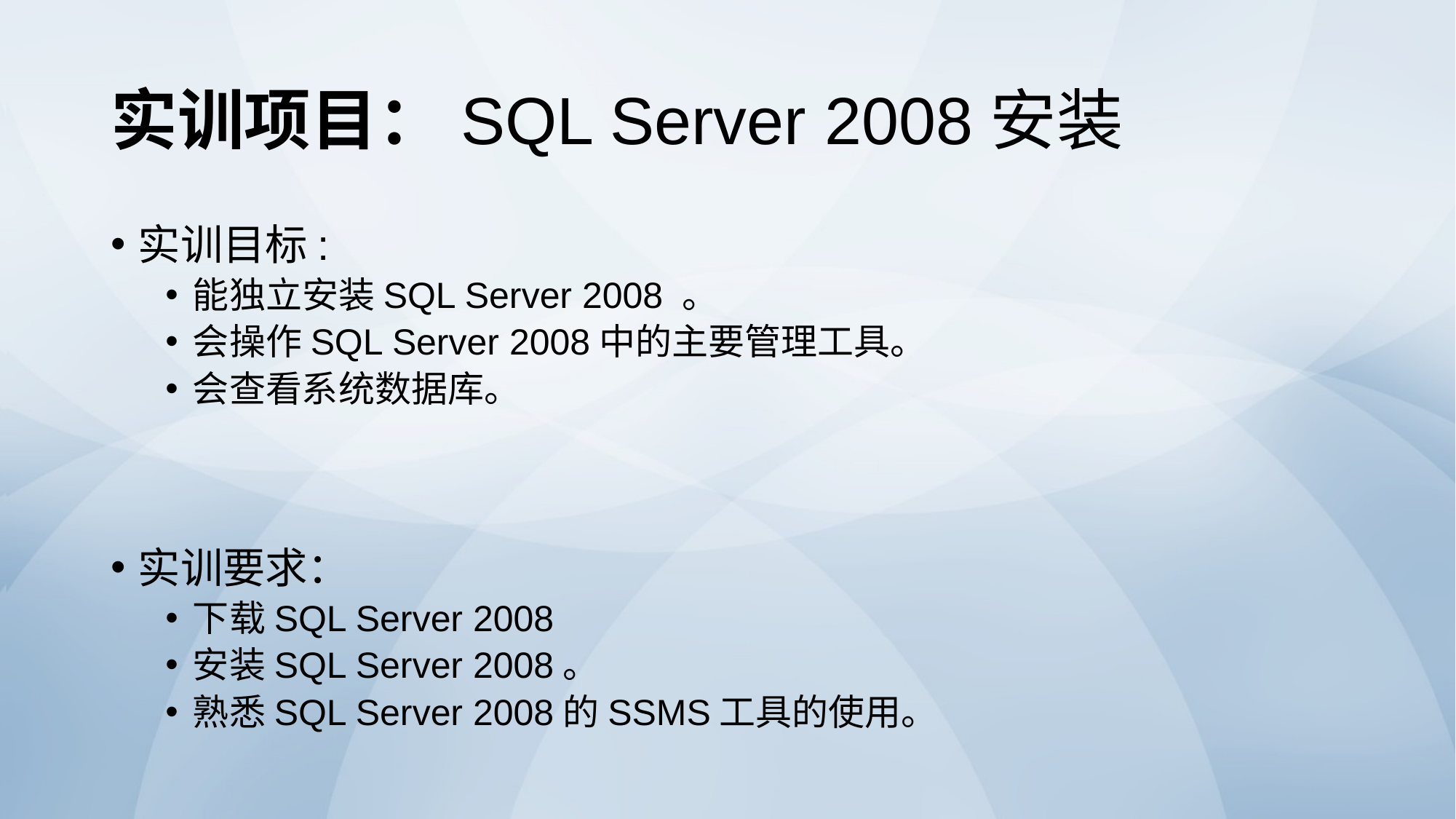

# 实训项目：SQL Server 2008安装
实训目标:
能独立安装SQL Server 2008 。
会操作SQL Server 2008中的主要管理工具。
会查看系统数据库。

实训要求：
下载SQL Server 2008
安装SQL Server 2008。
熟悉SQL Server 2008的SSMS工具的使用。